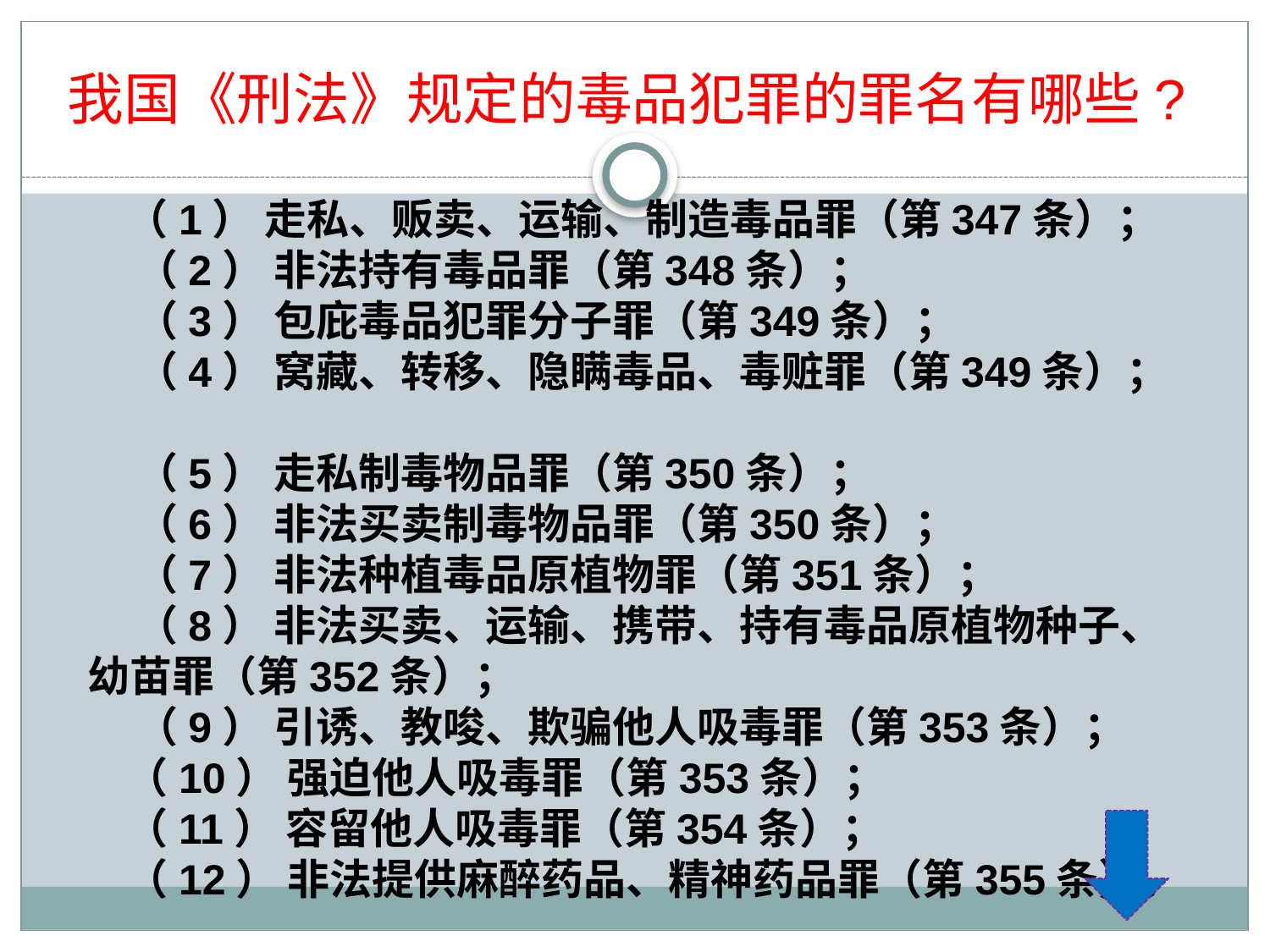

我国《刑法》规定的毒品犯罪的罪名有哪些?
   （1） 走私、贩卖、运输、制造毒品罪（第347条）；
    （2） 非法持有毒品罪（第348条）；
    （3） 包庇毒品犯罪分子罪（第349条）；
    （4） 窝藏、转移、隐瞒毒品、毒赃罪（第349条）；
    （5） 走私制毒物品罪（第350条）；
    （6） 非法买卖制毒物品罪（第350条）；
    （7） 非法种植毒品原植物罪（第351条）；
    （8） 非法买卖、运输、携带、持有毒品原植物种子、  幼苗罪（第352条）；
    （9） 引诱、教唆、欺骗他人吸毒罪（第353条）；
   （10） 强迫他人吸毒罪（第353条）；
   （11） 容留他人吸毒罪（第354条）；
   （12） 非法提供麻醉药品、精神药品罪（第355条）。